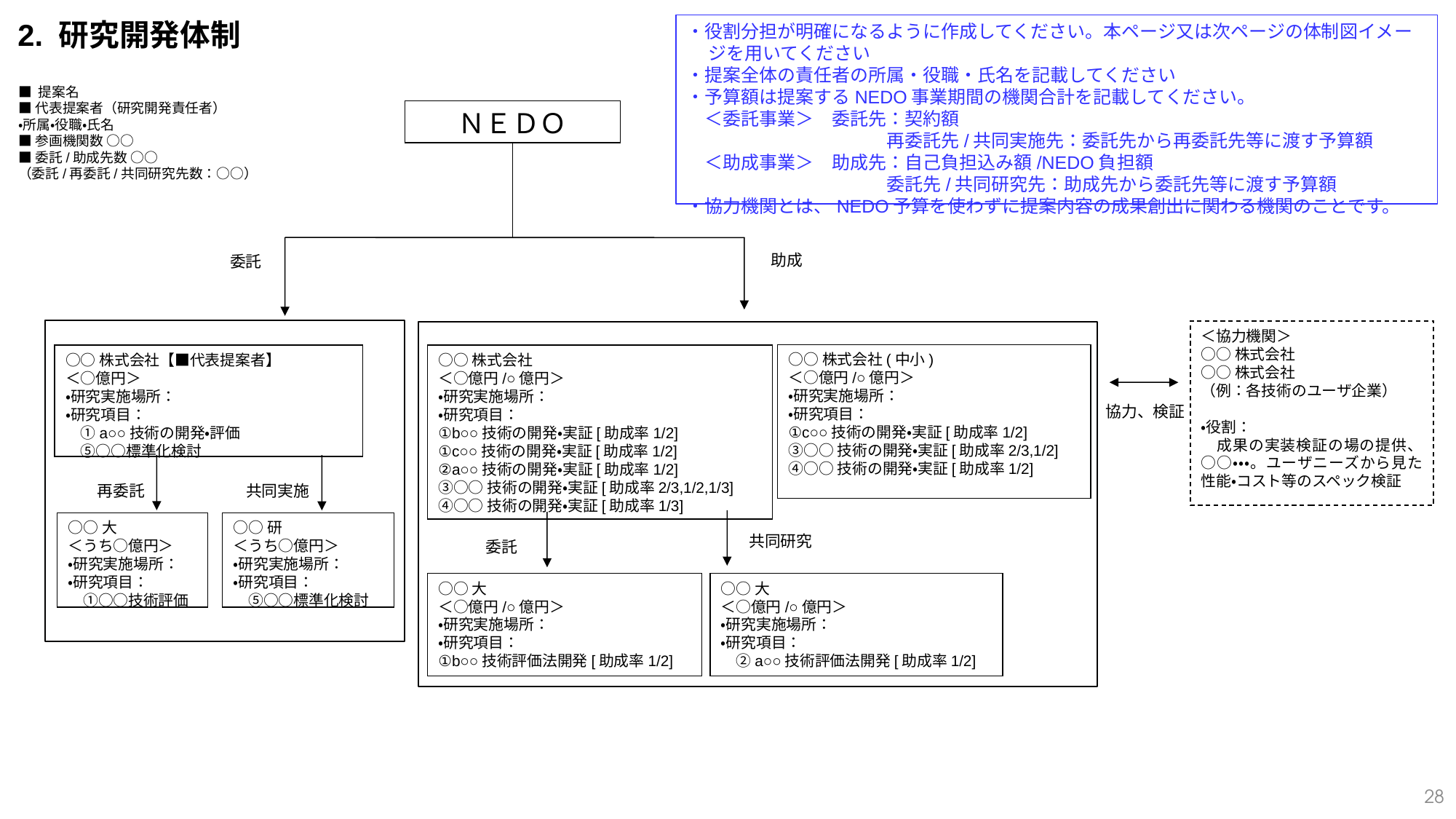

・役割分担が明確になるように作成してください。本ページ又は次ページの体制図イメージを用いてください
・提案全体の責任者の所属・役職・氏名を記載してください
・予算額は提案するNEDO事業期間の機関合計を記載してください。
　＜委託事業＞　委託先：契約額
　　　　　　　　　　　再委託先/共同実施先：委託先から再委託先等に渡す予算額
　＜助成事業＞　助成先：自己負担込み額/NEDO負担額
　　　　　　　　　　　委託先/共同研究先：助成先から委託先等に渡す予算額
・協力機関とは、NEDO予算を使わずに提案内容の成果創出に関わる機関のことです。
2. 研究開発体制
■ 提案名
■代表提案者（研究開発責任者）
・所属・役職・氏名
■参画機関数 ○○
■委託/助成先数 ○○
（委託/再委託/共同研究先数：○○）
ＮＥＤＯ

助成
委託

＜協力機関＞
○○株式会社
○○株式会社
（例：各技術のユーザ企業）

・役割：
　成果の実装検証の場の提供、○○・・・。ユーザニーズから見た性能・コスト等のスペック検証

○○株式会社(中小)
＜○億円/○億円＞
・研究実施場所：
・研究項目：
①c○○技術の開発・実証[助成率1/2]
③○○技術の開発・実証[助成率2/3,1/2]
④○○技術の開発・実証[助成率1/2]
○○株式会社【■代表提案者】
＜○億円＞
・研究実施場所：
・研究項目：
　①a○○技術の開発・評価
　⑤○○標準化検討

○○株式会社
＜○億円/○億円＞
・研究実施場所：
・研究項目：
①b○○技術の開発・実証[助成率1/2]
①c○○技術の開発・実証[助成率1/2]
②a○○技術の開発・実証[助成率1/2]
③○○技術の開発・実証[助成率2/3,1/2,1/3]
④○○技術の開発・実証[助成率1/3]

協力、検証

再委託
共同実施

○○大
＜うち○億円＞
・研究実施場所：
・研究項目：
　①○○技術評価

○○研
＜うち○億円＞
・研究実施場所：
・研究項目：
　⑤○○標準化検討

共同研究
委託
○○大
＜○億円/○億円＞
・研究実施場所：
・研究項目：
①b○○技術評価法開発[助成率1/2]

○○大
＜○億円/○億円＞
・研究実施場所：
・研究項目：
　②a○○技術評価法開発[助成率1/2]

28